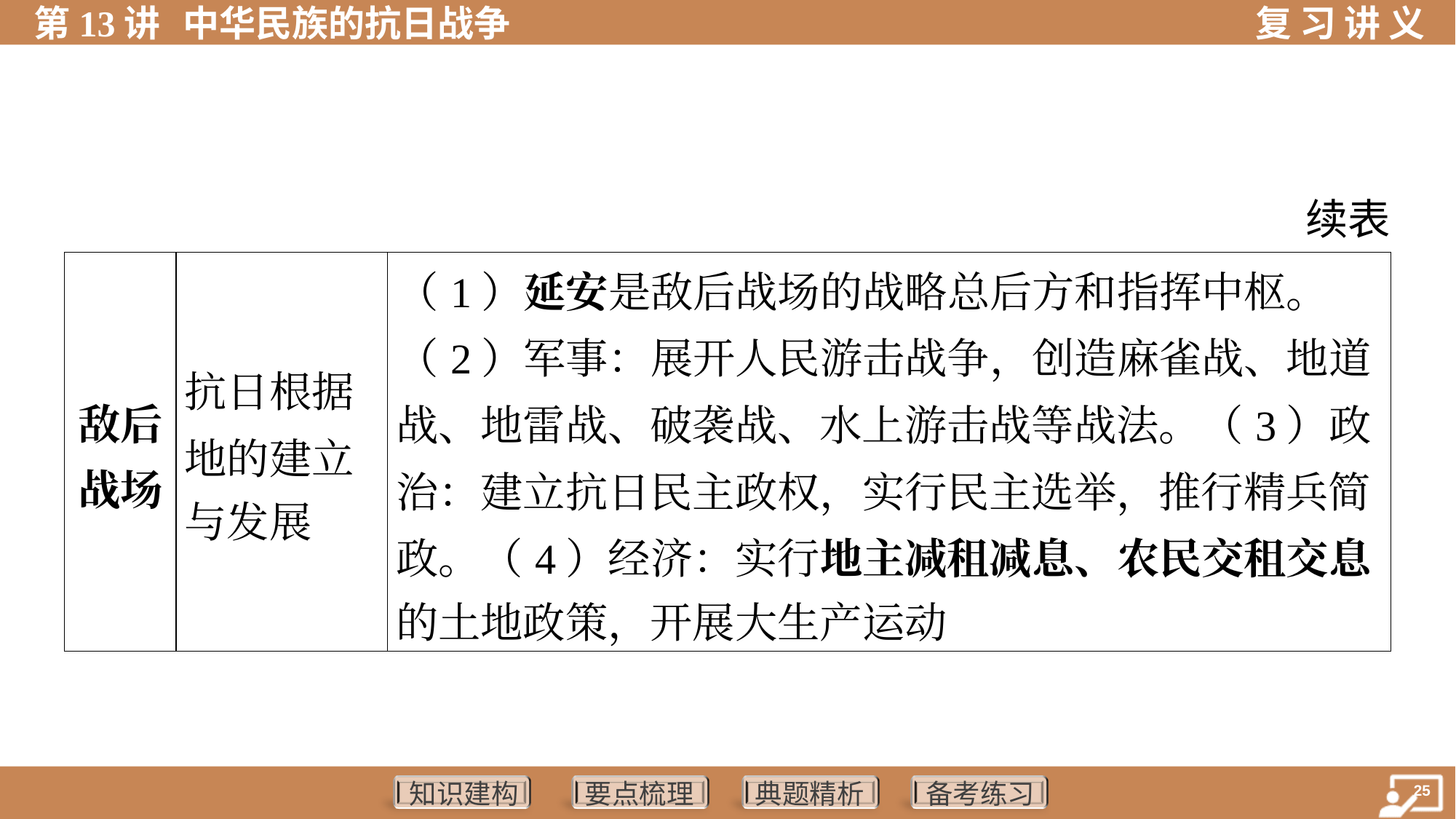

续表
| 敌后 战场 | 抗日根据 地的建立 与发展 | （1）延安是敌后战场的战略总后方和指挥中枢。 （2）军事：展开人民游击战争，创造麻雀战、地道 战、地雷战、破袭战、水上游击战等战法。（3）政 治：建立抗日民主政权，实行民主选举，推行精兵简 政。（4）经济：实行地主减租减息、农民交租交息 的土地政策，开展大生产运动 |  |
| --- | --- | --- | --- |